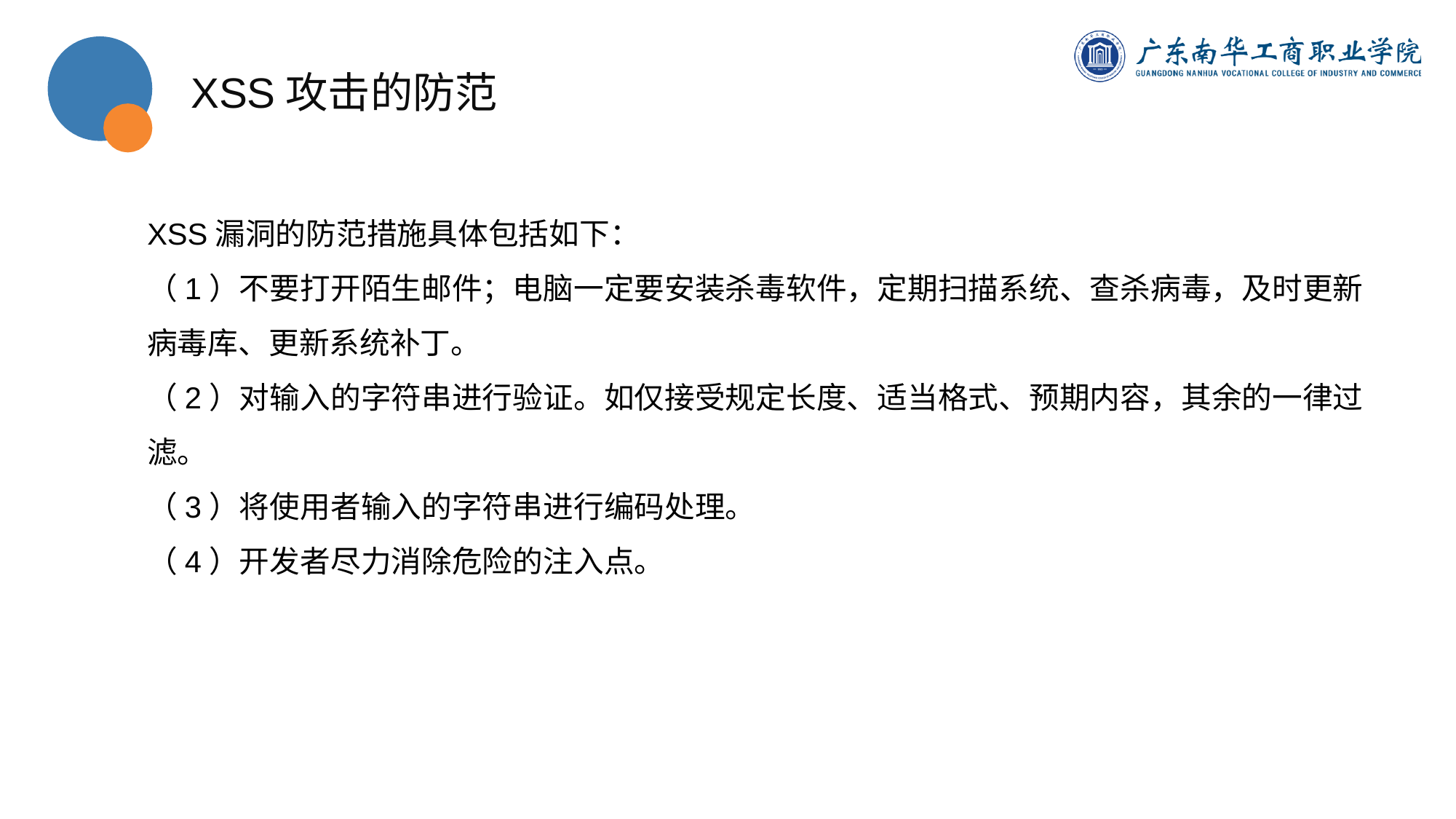

XSS攻击的防范

XSS漏洞的防范措施具体包括如下：
（1）不要打开陌生邮件；电脑一定要安装杀毒软件，定期扫描系统、查杀病毒，及时更新病毒库、更新系统补丁。
（2）对输入的字符串进行验证。如仅接受规定长度、适当格式、预期内容，其余的一律过滤。
（3）将使用者输入的字符串进行编码处理。
（4）开发者尽力消除危险的注入点。